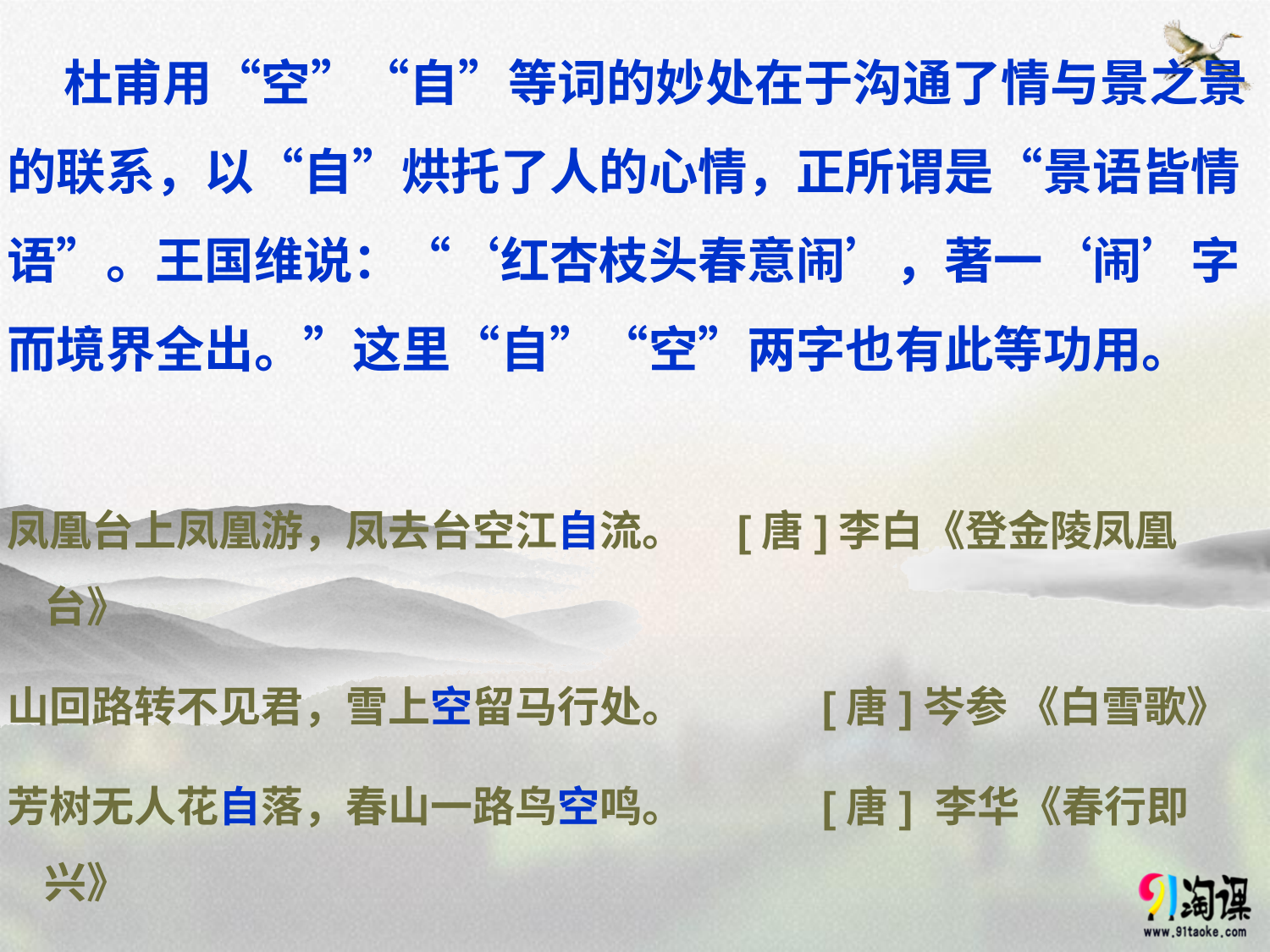

# 杜甫用“空”“自”等词的妙处在于沟通了情与景之景的联系，以“自”烘托了人的心情，正所谓是“景语皆情语”。王国维说：“‘红杏枝头春意闹’，著一‘闹’字而境界全出。”这里“自”“空”两字也有此等功用。

凤凰台上凤凰游，凤去台空江自流。　[唐]李白《登金陵凤凰台》
山回路转不见君，雪上空留马行处。　　　[唐]岑参 《白雪歌》
芳树无人花自落，春山一路鸟空鸣。　　　[唐] 李华《春行即兴》
塞上长城空自许，镜中衰鬓已先斑。　　　[宋]陆游 《书愤》